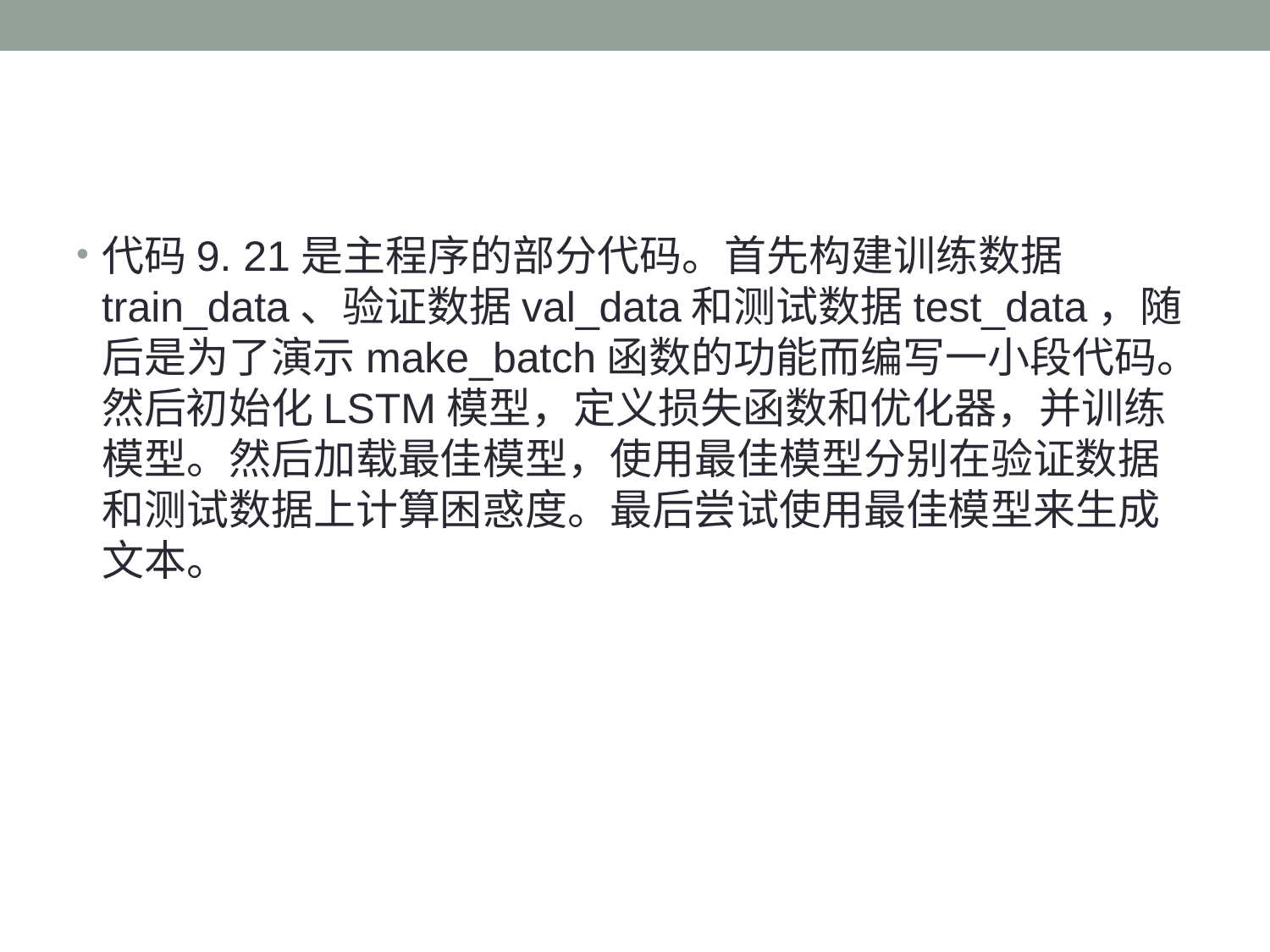

#
代码9. 21是主程序的部分代码。首先构建训练数据train_data、验证数据val_data和测试数据test_data，随后是为了演示make_batch函数的功能而编写一小段代码。然后初始化LSTM模型，定义损失函数和优化器，并训练模型。然后加载最佳模型，使用最佳模型分别在验证数据和测试数据上计算困惑度。最后尝试使用最佳模型来生成文本。